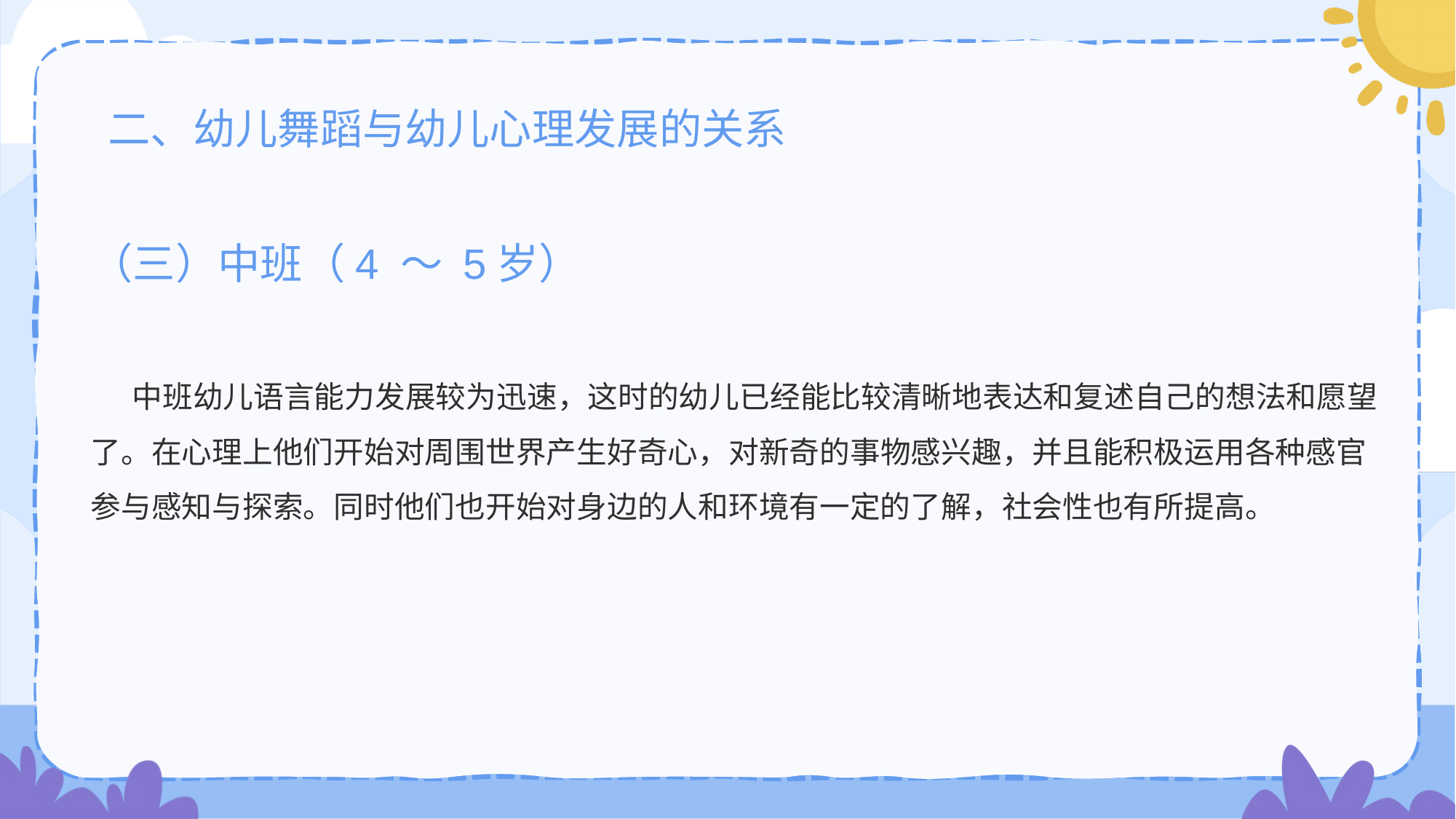

二、幼儿舞蹈与幼儿心理发展的关系
（三）中班（4 ～ 5岁）
    中班幼儿语言能力发展较为迅速，这时的幼儿已经能比较清晰地表达和复述自己的想法和愿望了。在心理上他们开始对周围世界产生好奇心，对新奇的事物感兴趣，并且能积极运用各种感官参与感知与探索。同时他们也开始对身边的人和环境有一定的了解，社会性也有所提高。